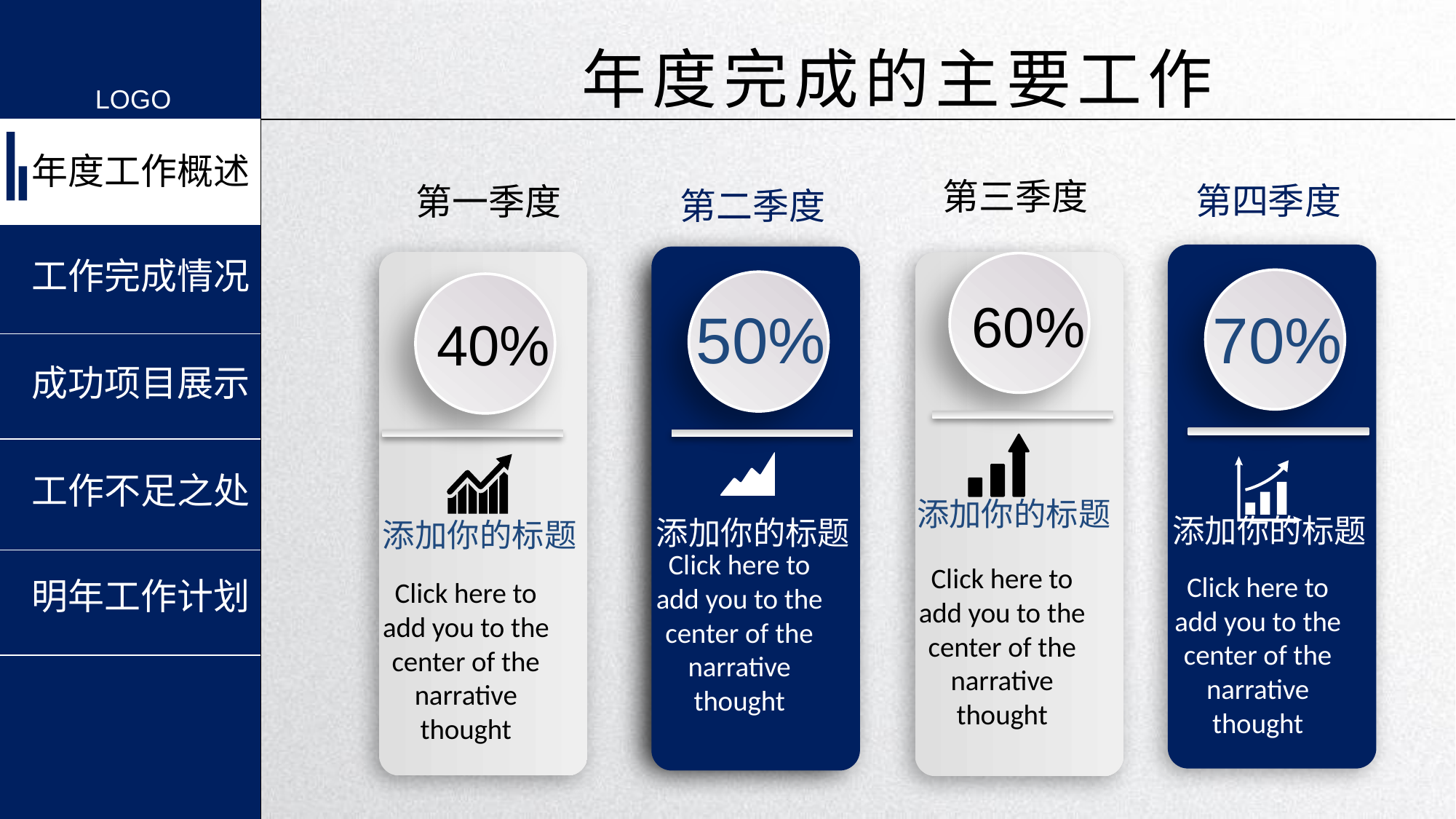

年度完成的主要工作
第三季度
第四季度
第一季度
第二季度

60%
50%
70%
40%

添加你的标题
Click here to add you to the center of the narrative thought
添加你的标题
Click here to add you to the center of the narrative thought
添加你的标题
Click here to add you to the center of the narrative thought
添加你的标题
Click here to add you to the center of the narrative thought